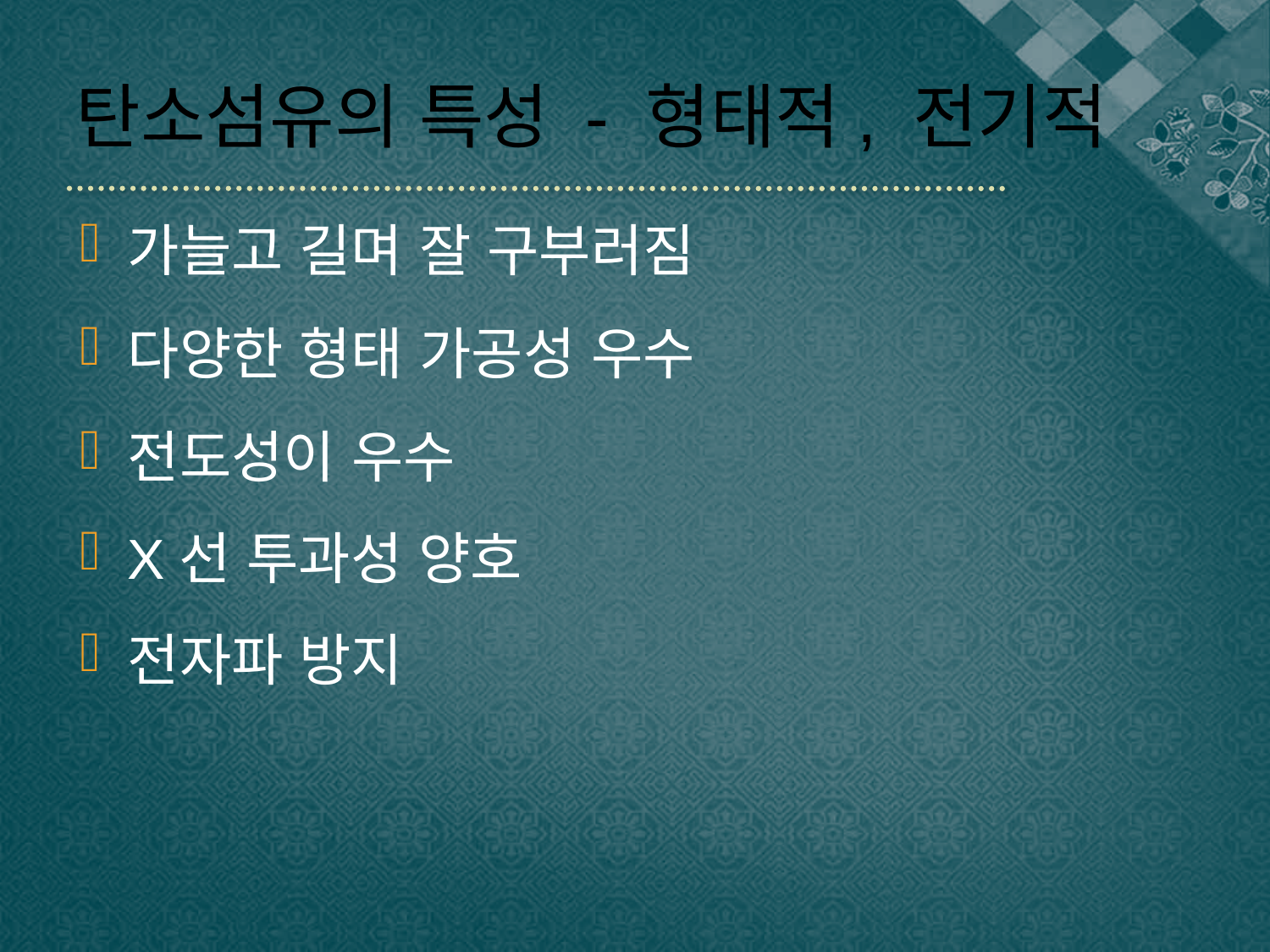

# 탄소섬유의 특성 - 형태적, 전기적
가늘고 길며 잘 구부러짐

다양한 형태 가공성 우수

전도성이 우수

X선 투과성 양호

전자파 방지